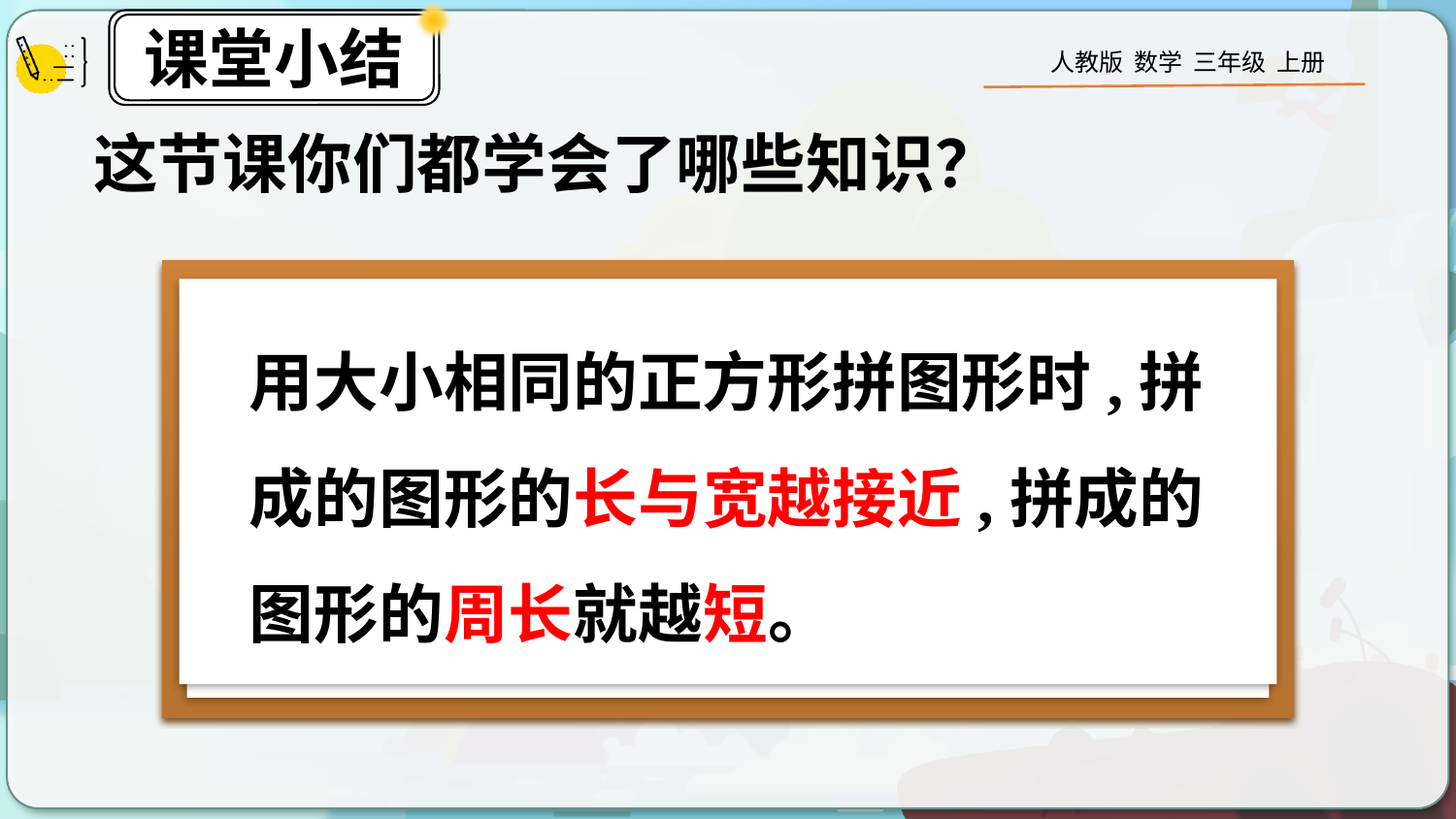

这节课你们都学会了哪些知识？

.
用大小相同的正方形拼图形时,拼成的图形的长与宽越接近,拼成的图形的周长就越短。